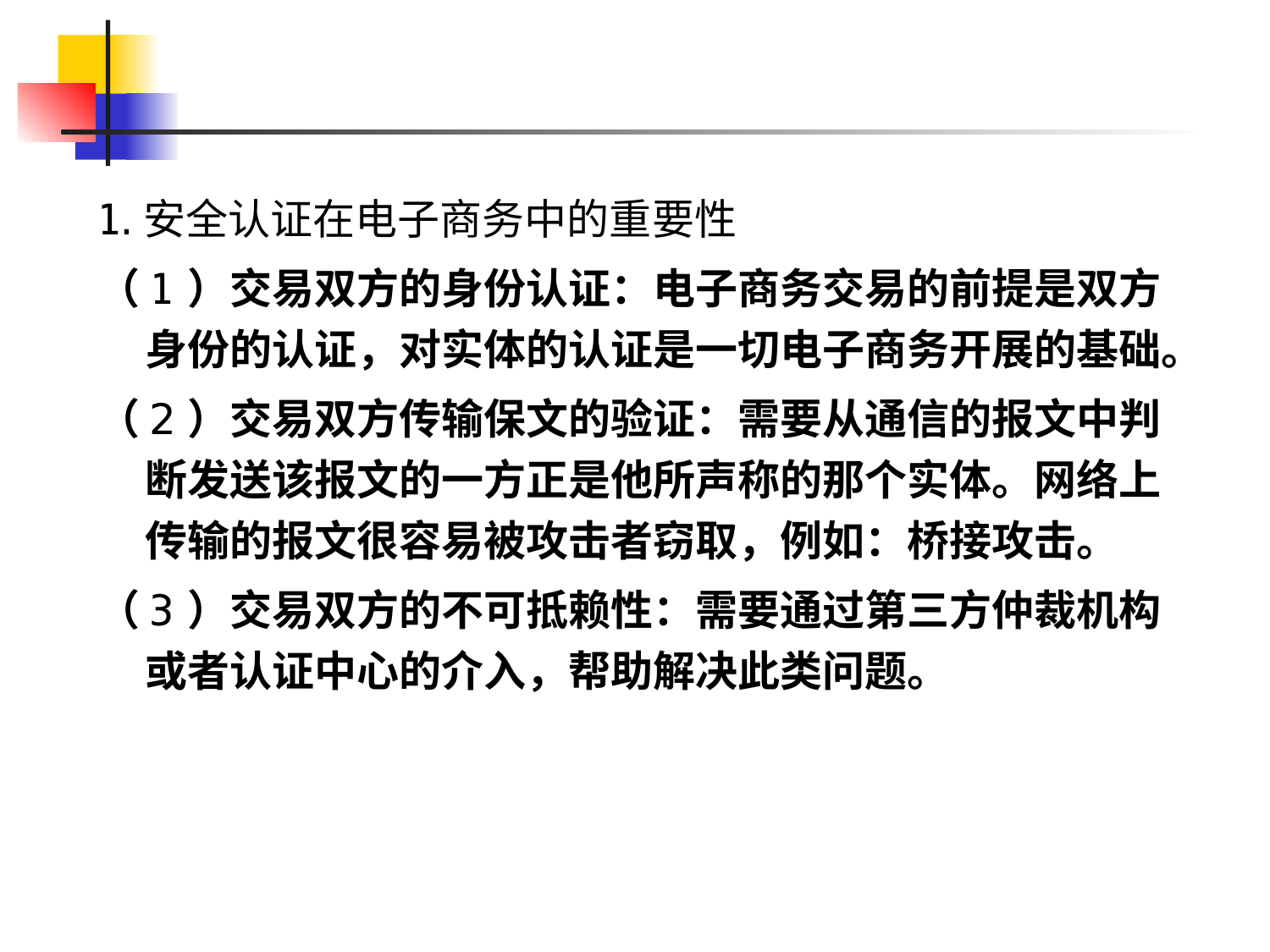

1.安全认证在电子商务中的重要性
（1）交易双方的身份认证：电子商务交易的前提是双方身份的认证，对实体的认证是一切电子商务开展的基础。
（2）交易双方传输保文的验证：需要从通信的报文中判断发送该报文的一方正是他所声称的那个实体。网络上传输的报文很容易被攻击者窃取，例如：桥接攻击。
（3）交易双方的不可抵赖性：需要通过第三方仲裁机构或者认证中心的介入，帮助解决此类问题。

50